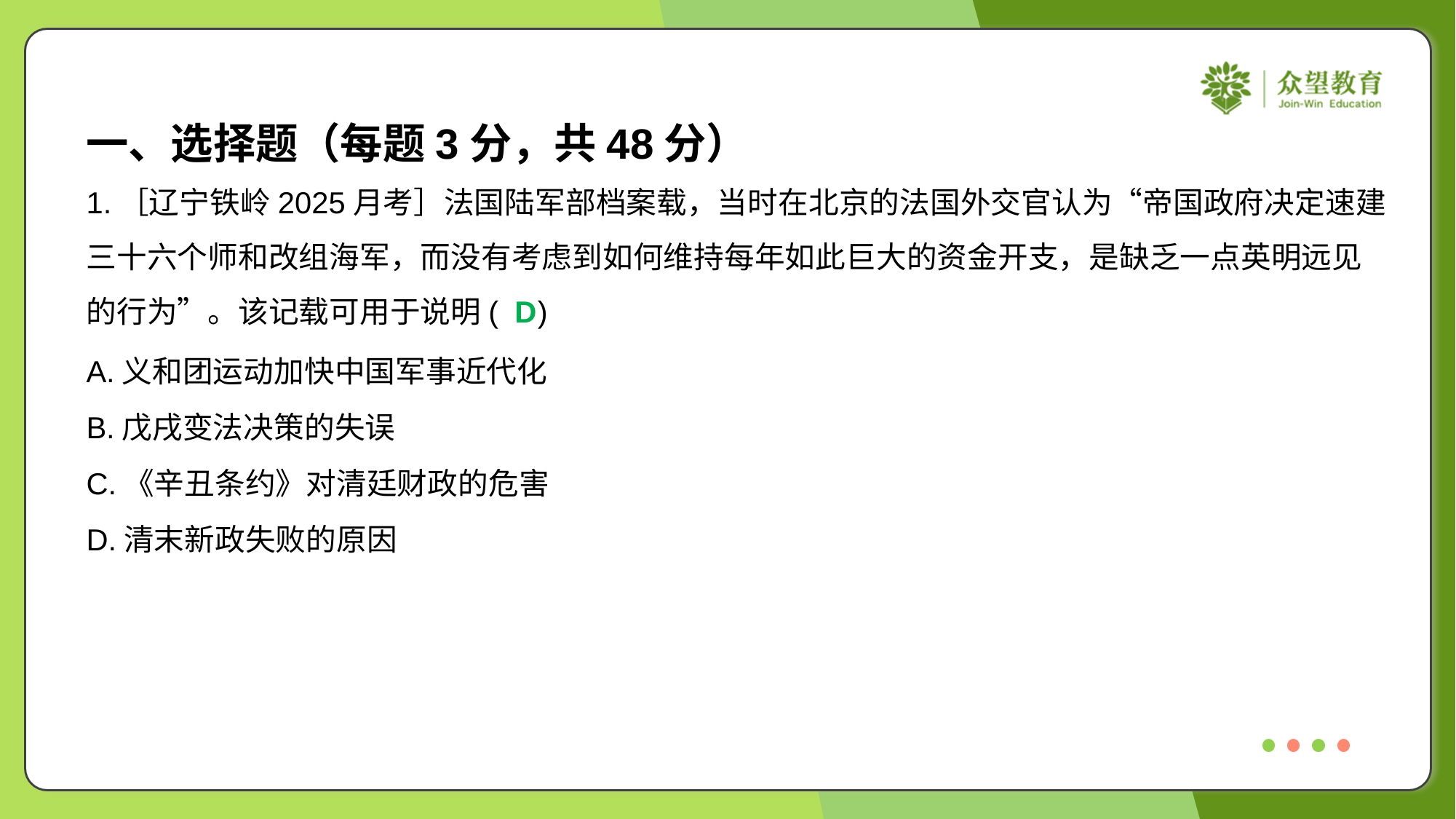

一、选择题（每题3分，共48分）
1.［辽宁铁岭2025月考］法国陆军部档案载，当时在北京的法国外交官认为“帝国政府决定速建
三十六个师和改组海军，而没有考虑到如何维持每年如此巨大的资金开支，是缺乏一点英明远见
的行为”。该记载可用于说明(     )
D
A.义和团运动加快中国军事近代化
B.戊戌变法决策的失误
C.《辛丑条约》对清廷财政的危害
D.清末新政失败的原因